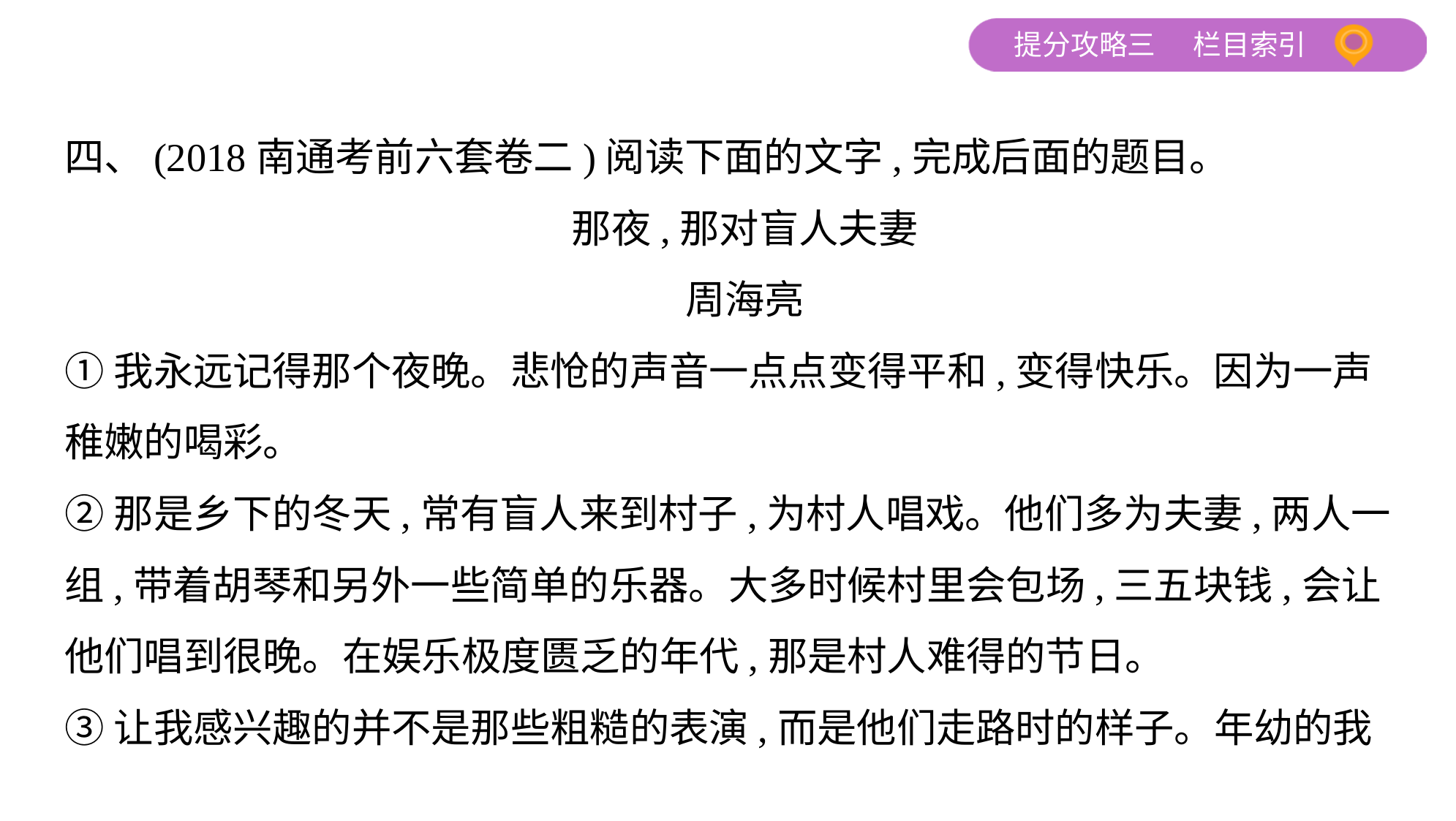

四、(2018南通考前六套卷二)阅读下面的文字,完成后面的题目。
那夜,那对盲人夫妻
周海亮
①我永远记得那个夜晚。悲怆的声音一点点变得平和,变得快乐。因为一声
稚嫩的喝彩。
②那是乡下的冬天,常有盲人来到村子,为村人唱戏。他们多为夫妻,两人一
组,带着胡琴和另外一些简单的乐器。大多时候村里会包场,三五块钱,会让
他们唱到很晚。在娱乐极度匮乏的年代,那是村人难得的节日。
③让我感兴趣的并不是那些粗糙的表演,而是他们走路时的样子。年幼的我